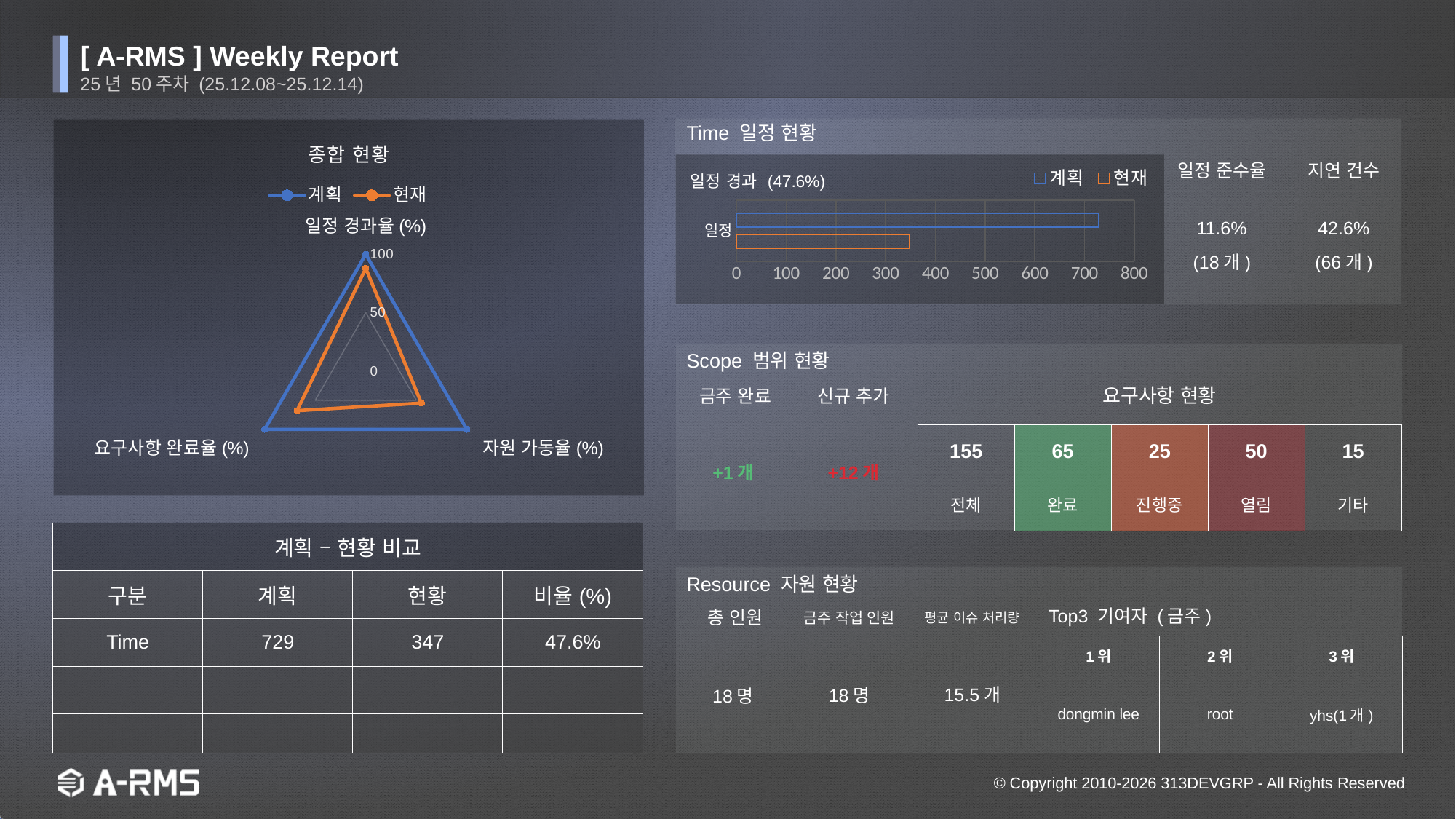

[ A-RMS ] Weekly Report
25년 50주차 (25.12.08~25.12.14)
Time 일정 현황

### Chart: 종합 현황

| Category | 계획 | 현재 |
|---|---|---|
| 일정 경과율(%) | 100.0 | 88.0 |
| 자원 가동율(%) | 100.0 | 55.0 |
| 요구사항 완료율(%) | 100.0 | 68.0 |
일정 준수율
지연 건수

### Chart: 일정 경과 (47.6%)

| Category | 현재 | 계획 |
|---|---|---|
| 일정 | 347.0 | 729.0 |
11.6%
(18개)
42.6%
(66개)
Scope 범위 현황
금주 완료
신규 추가
요구사항 현황
+1개
+12개
| 155 | 65 | 25 | 50 | 15 |
| --- | --- | --- | --- | --- |
| 전체 | 완료 | 진행중 | 열림 | 기타 |
| 계획 – 현황 비교 |  |  |  |
| --- | --- | --- | --- |
| 구분 | 계획 | 현황 | 비율(%) |
| Time | 729 | 347 | 47.6% |
|  |  |  |  |
|  |  |  |  |
Resource 자원 현황
총 인원
금주 작업 인원
평균 이슈 처리량
Top3 기여자 (금주)
| 1위 | 2위 | 3위 |
| --- | --- | --- |
| dongmin lee | root | yhs(1개) |
18명
15.5개
18명